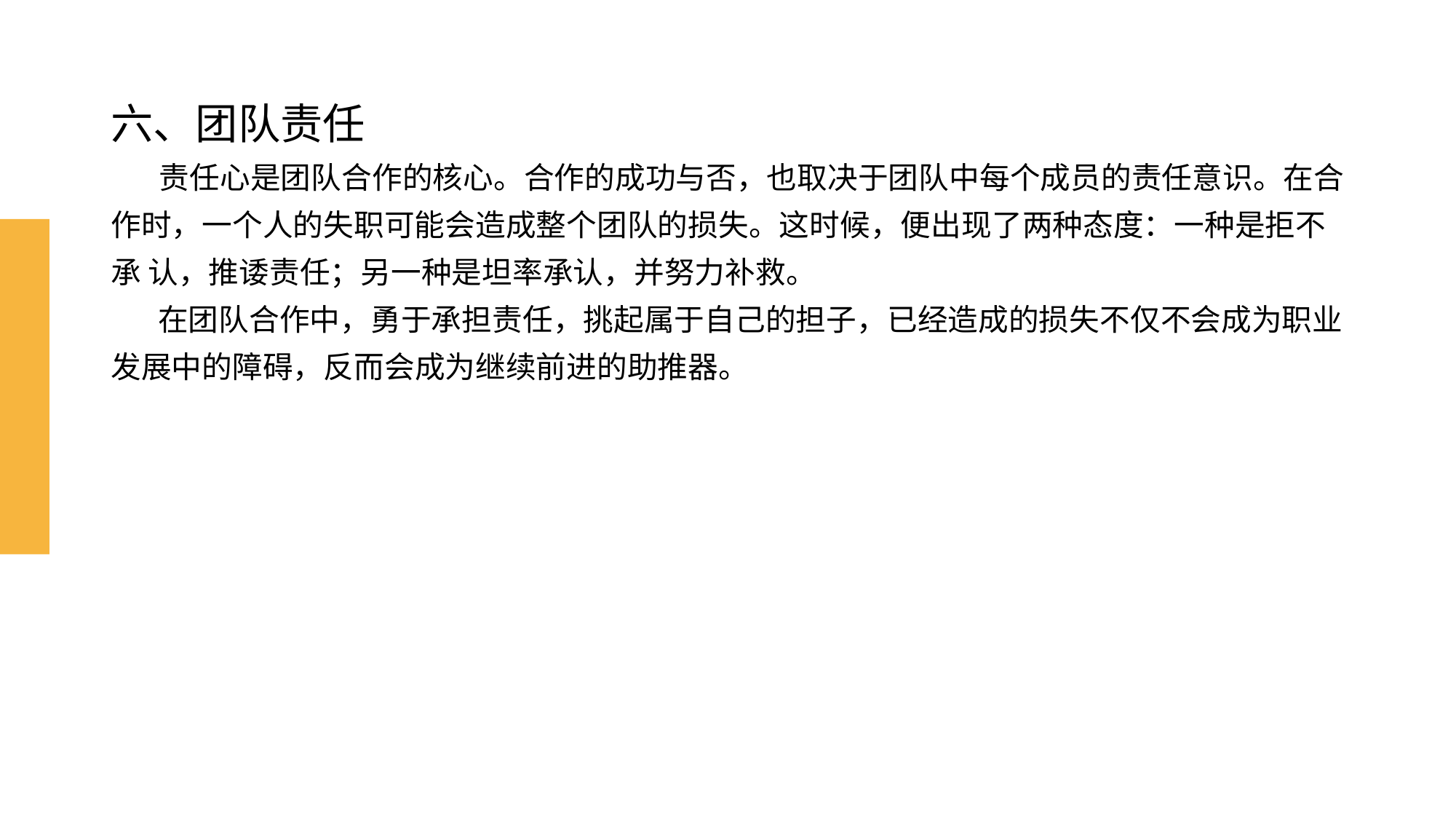

# 六、团队责任 责任心是团队合作的核心。合作的成功与否，也取决于团队中每个成员的责任意识。在合 作时，一个人的失职可能会造成整个团队的损失。这时候，便出现了两种态度：一种是拒不承 认，推诿责任；另一种是坦率承认，并努力补救。 在团队合作中，勇于承担责任，挑起属于自己的担子，已经造成的损失不仅不会成为职业 发展中的障碍，反而会成为继续前进的助推器。